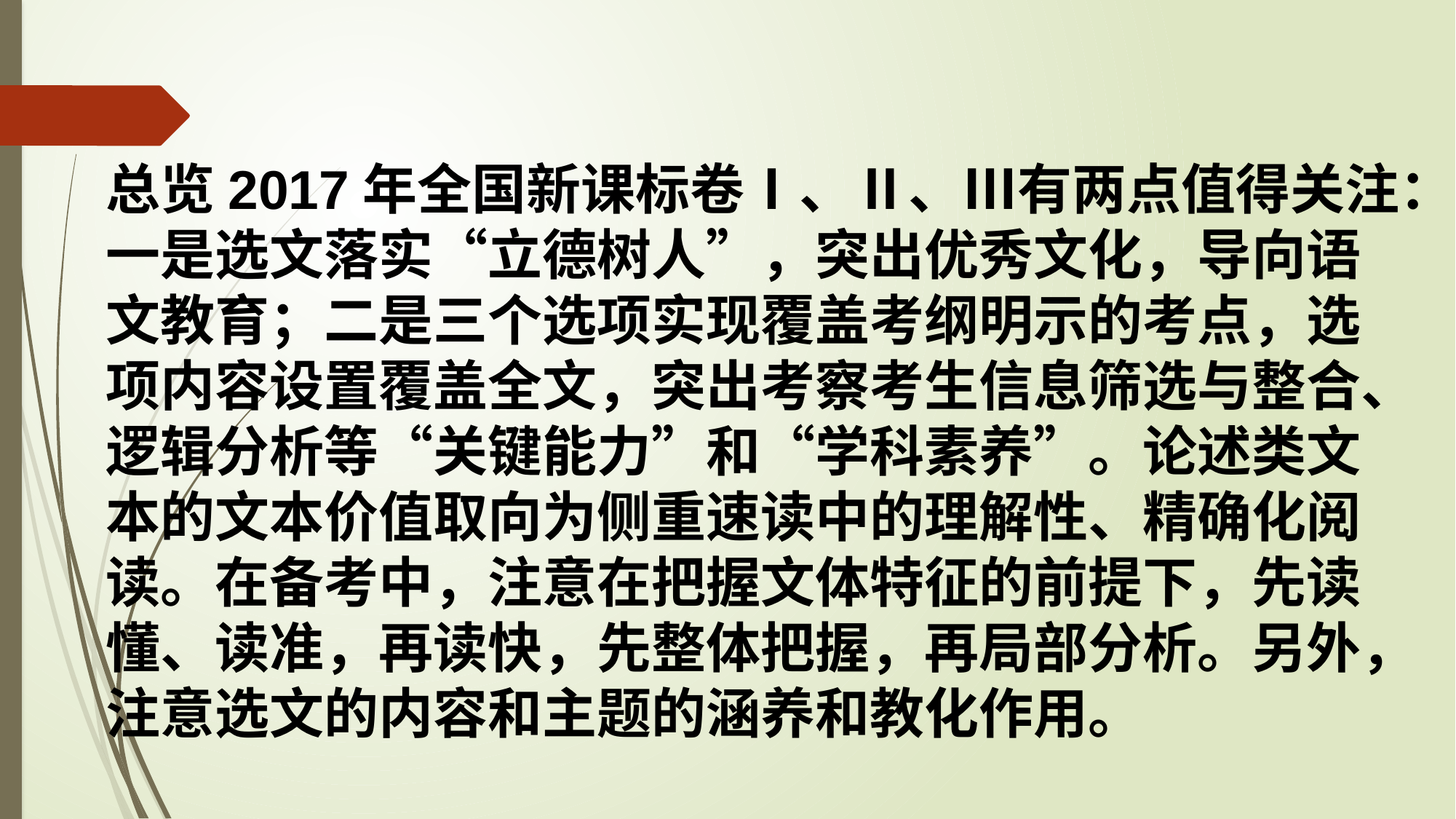

总览2017年全国新课标卷Ⅰ、Ⅱ、Ⅲ有两点值得关注：一是选文落实“立德树人”，突出优秀文化，导向语文教育；二是三个选项实现覆盖考纲明示的考点，选项内容设置覆盖全文，突出考察考生信息筛选与整合、逻辑分析等“关键能力”和“学科素养”。论述类文本的文本价值取向为侧重速读中的理解性、精确化阅读。在备考中，注意在把握文体特征的前提下，先读懂、读准，再读快，先整体把握，再局部分析。另外，注意选文的内容和主题的涵养和教化作用。